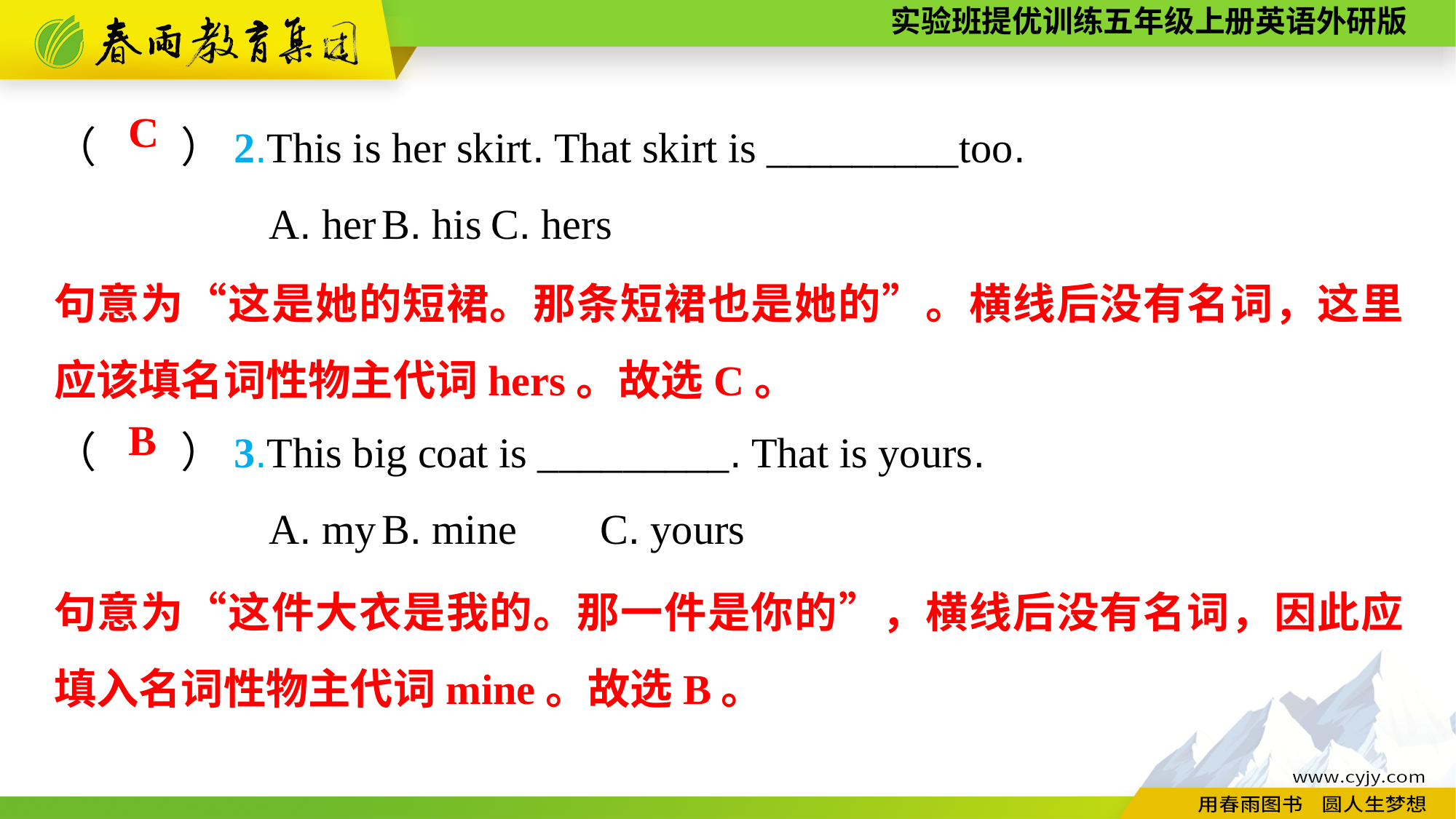

（　　）2.This is her skirt. That skirt is _________too.
A. her	B. his	C. hers

（　　）3.This big coat is _________. That is yours.
A. my	B. mine	C. yours
C
句意为“这是她的短裙。那条短裙也是她的”。横线后没有名词，这里应该填名词性物主代词hers。故选C。
B
句意为“这件大衣是我的。那一件是你的”，横线后没有名词，因此应填入名词性物主代词mine。故选B。